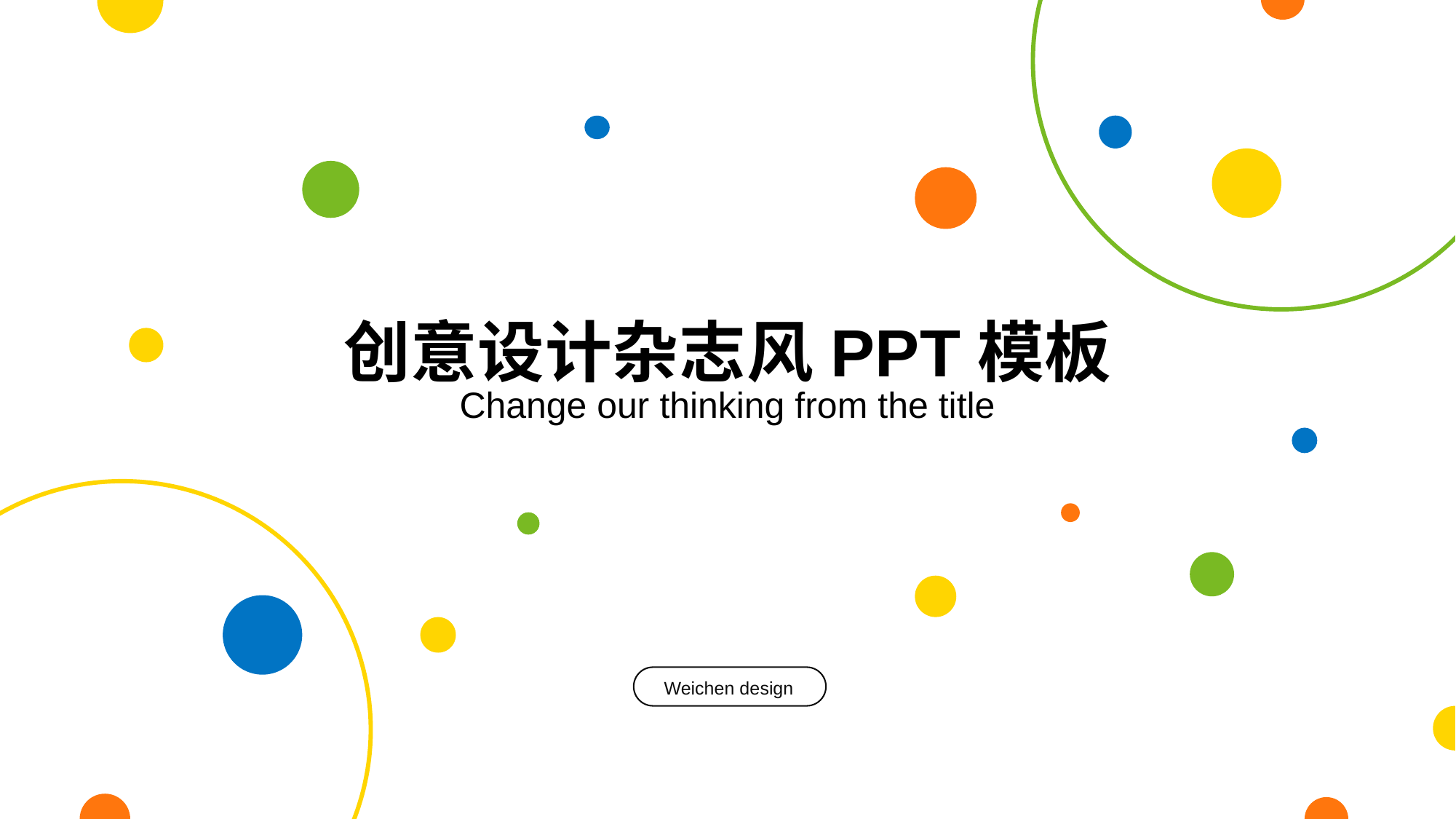

创意设计杂志风PPT模板

Change our thinking from the title

Weichen design